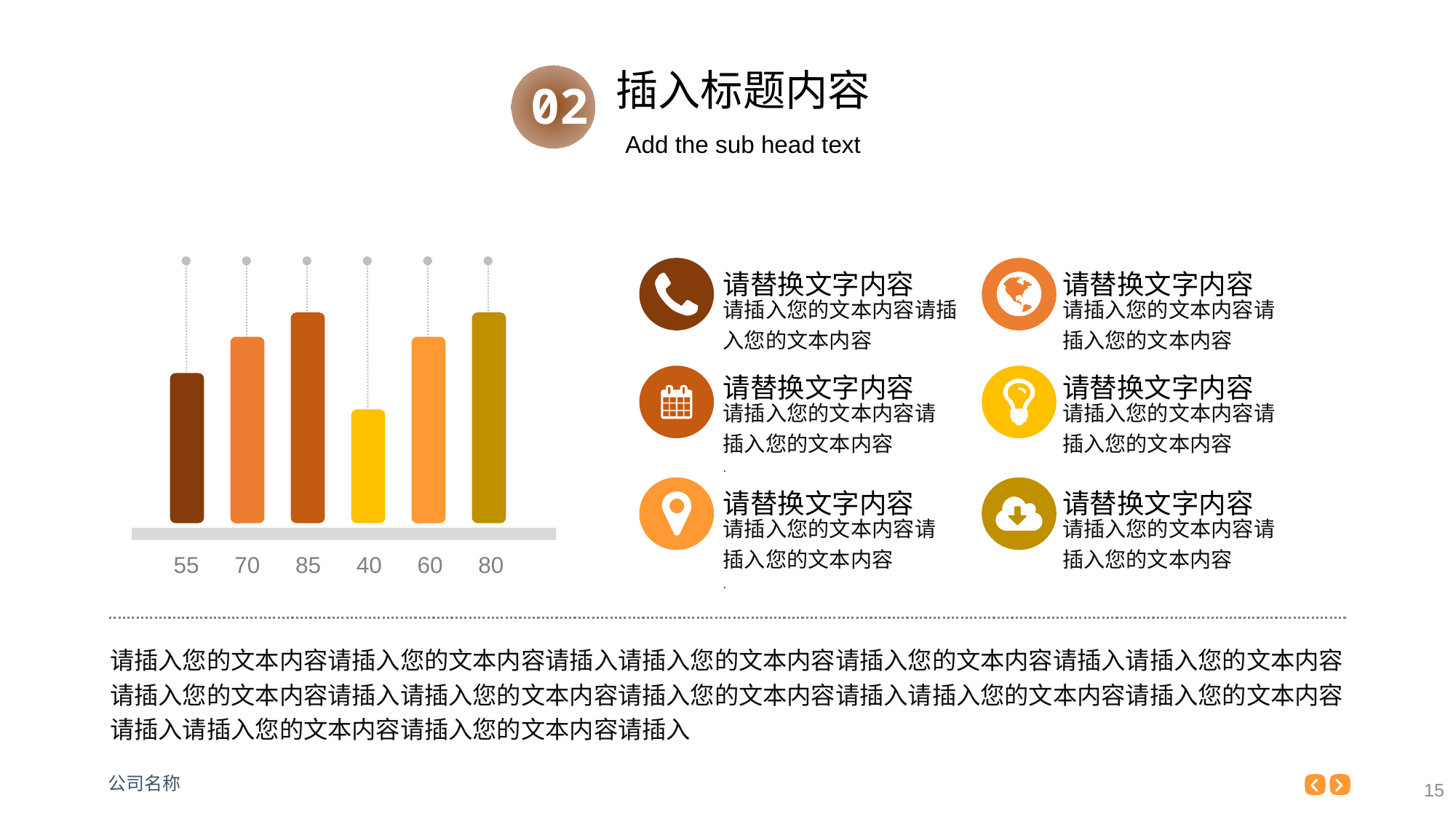

请替换文字内容
请插入您的文本内容请插入您的文本内容
请替换文字内容
请插入您的文本内容请插入您的文本内容
请替换文字内容
请插入您的文本内容请插入您的文本内容
.
请替换文字内容
请插入您的文本内容请插入您的文本内容

请替换文字内容
请插入您的文本内容请插入您的文本内容
.
请替换文字内容
请插入您的文本内容请插入您的文本内容

55
70
85
40
60
80
请插入您的文本内容请插入您的文本内容请插入请插入您的文本内容请插入您的文本内容请插入请插入您的文本内容请插入您的文本内容请插入请插入您的文本内容请插入您的文本内容请插入请插入您的文本内容请插入您的文本内容请插入请插入您的文本内容请插入您的文本内容请插入

15